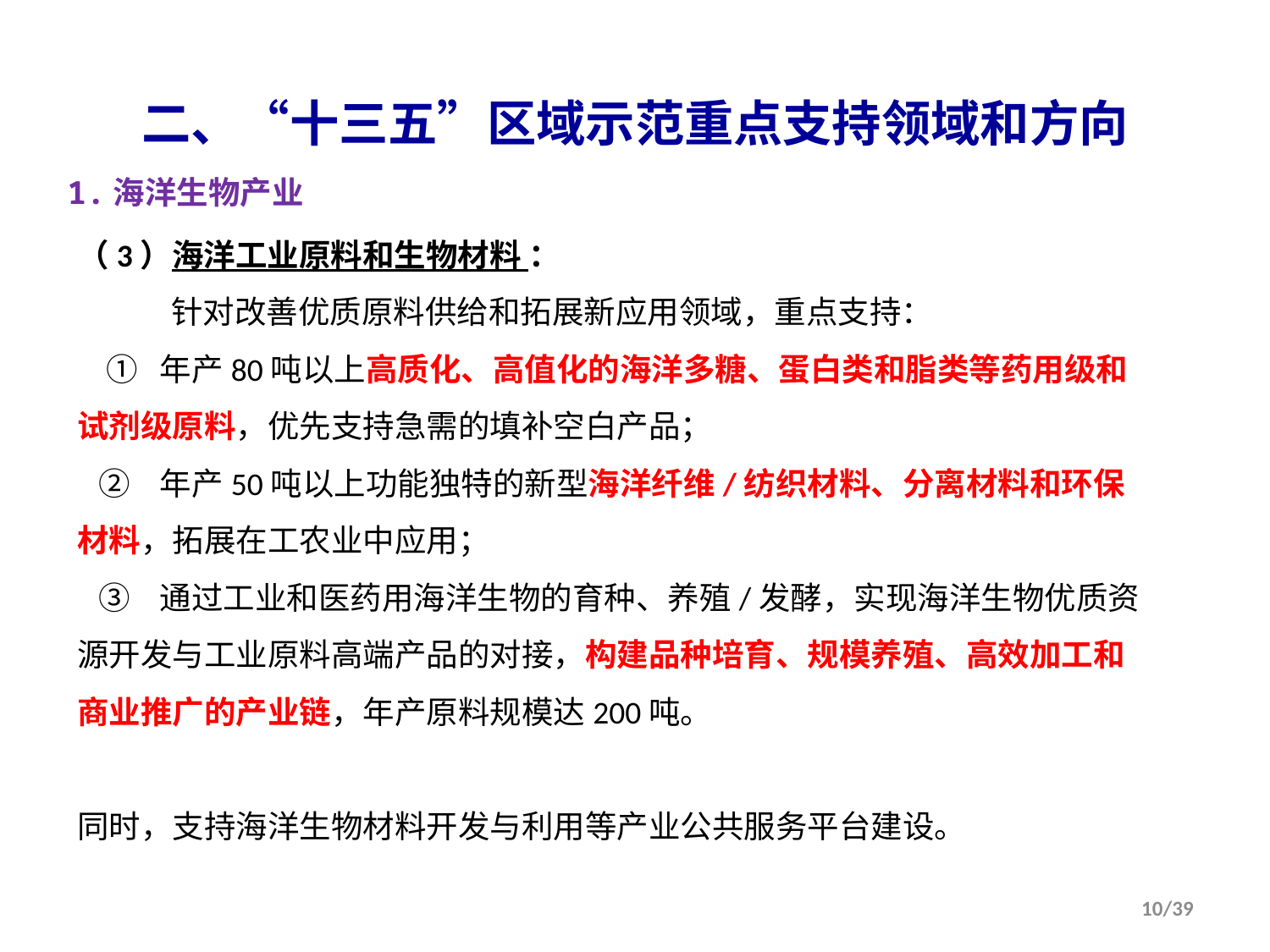

二、“十三五”区域示范重点支持领域和方向
1.海洋生物产业
（3）海洋工业原料和生物材料 ：
            针对改善优质原料供给和拓展新应用领域，重点支持：
    ①  年产80吨以上高质化、高值化的海洋多糖、蛋白类和脂类等药用级和试剂级原料，优先支持急需的填补空白产品；
   ②   年产50吨以上功能独特的新型海洋纤维/纺织材料、分离材料和环保材料，拓展在工农业中应用；
   ③   通过工业和医药用海洋生物的育种、养殖/发酵，实现海洋生物优质资源开发与工业原料高端产品的对接，构建品种培育、规模养殖、高效加工和商业推广的产业链，年产原料规模达200吨。

同时，支持海洋生物材料开发与利用等产业公共服务平台建设。

10/39